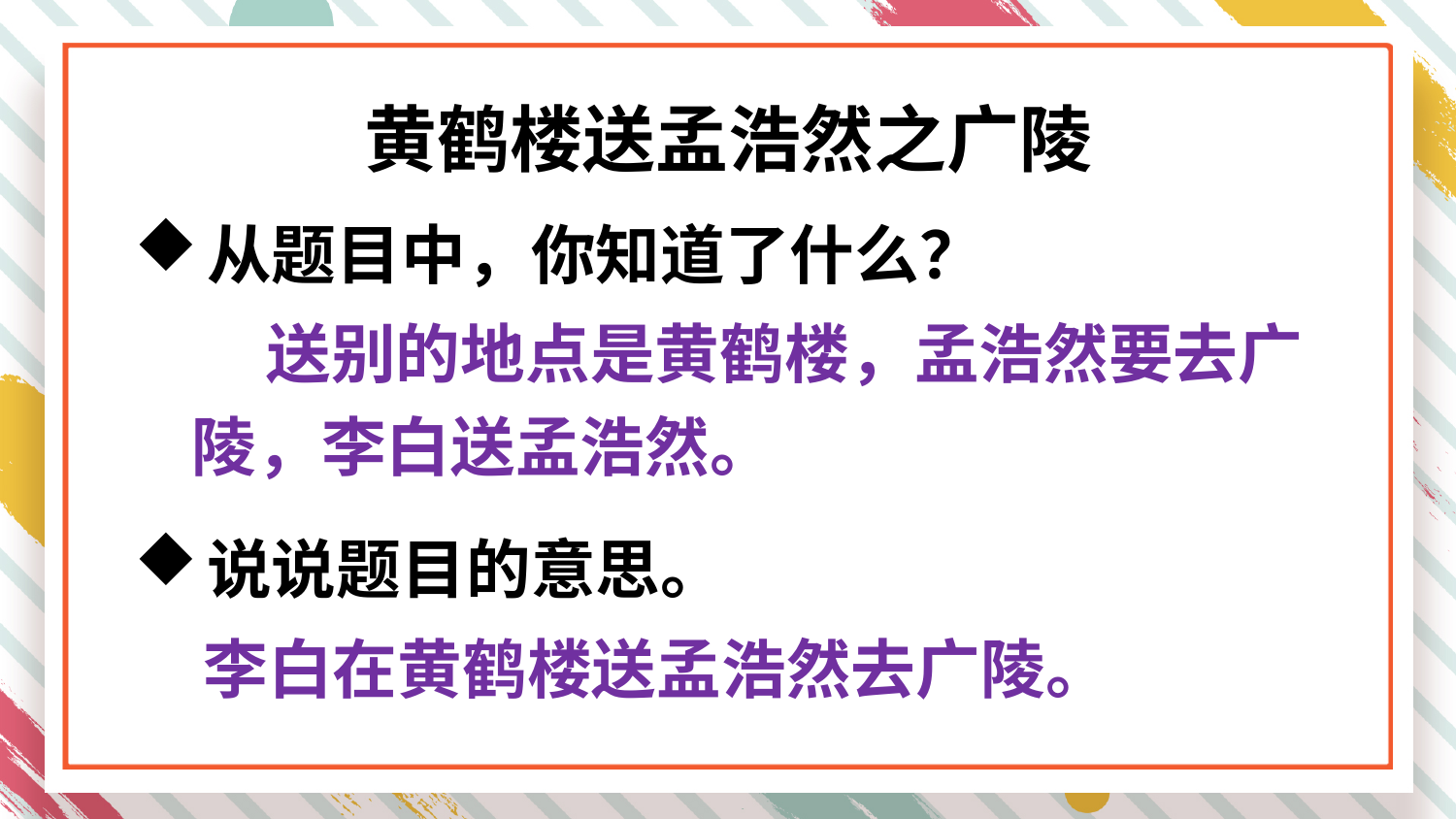

黄鹤楼送孟浩然之广陵
从题目中，你知道了什么？
    送别的地点是黄鹤楼，孟浩然要去广陵，李白送孟浩然。
说说题目的意思。
李白在黄鹤楼送孟浩然去广陵。